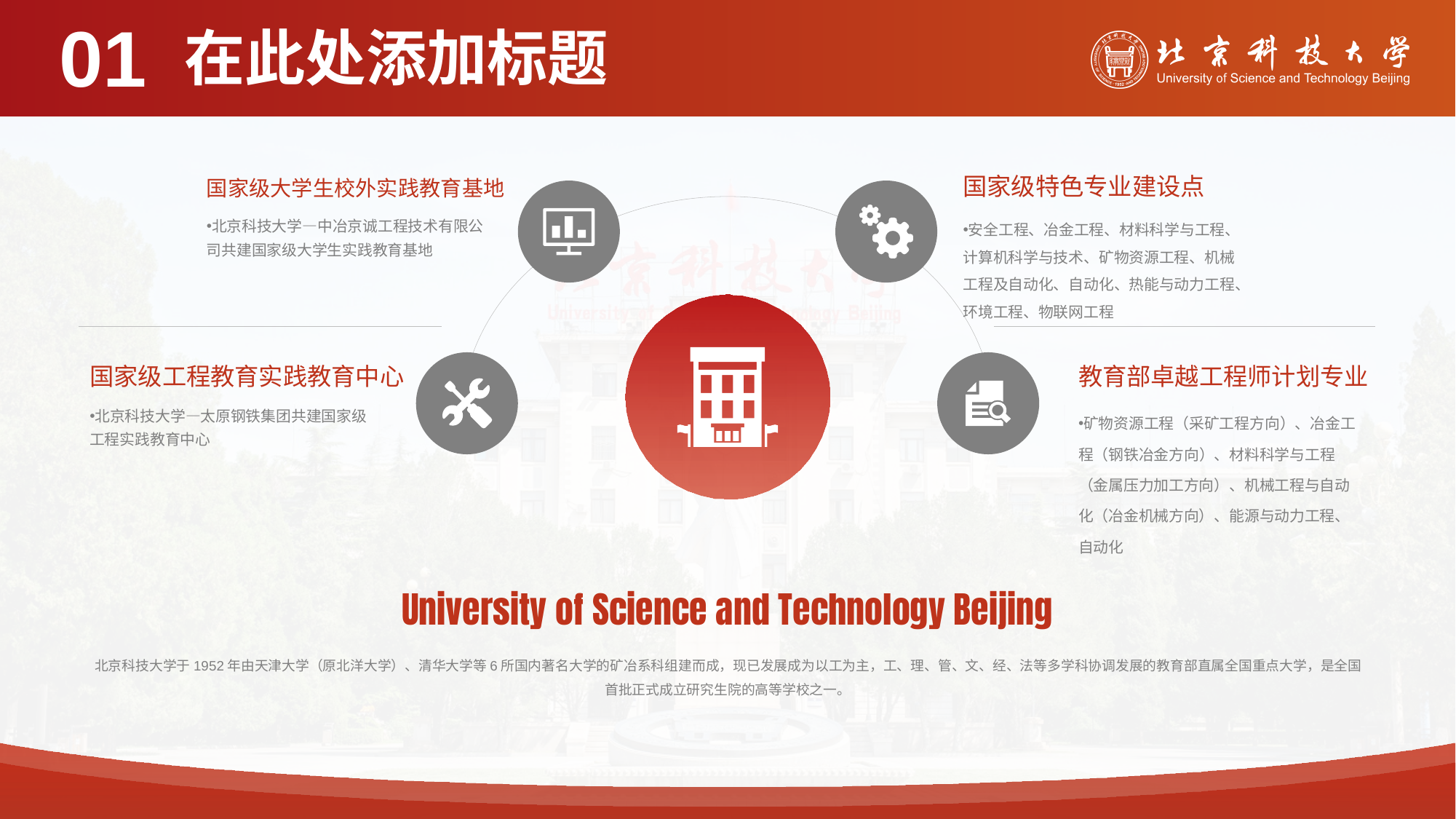

01
在此处添加标题
国家级大学生校外实践教育基地
国家级特色专业建设点

北京科技大学—中冶京诚工程技术有限公司共建国家级大学生实践教育基地
安全工程、冶金工程、材料科学与工程、计算机科学与技术、矿物资源工程、机械工程及自动化、自动化、热能与动力工程、环境工程、物联网工程

国家级工程教育实践教育中心
教育部卓越工程师计划专业

北京科技大学—太原钢铁集团共建国家级工程实践教育中心
矿物资源工程（采矿工程方向）、冶金工程（钢铁冶金方向）、材料科学与工程（金属压力加工方向）、机械工程与自动化（冶金机械方向）、能源与动力工程、自动化
University of Science and Technology Beijing
北京科技大学于1952年由天津大学（原北洋大学）、清华大学等6所国内著名大学的矿冶系科组建而成，现已发展成为以工为主，工、理、管、文、经、法等多学科协调发展的教育部直属全国重点大学，是全国首批正式成立研究生院的高等学校之一。